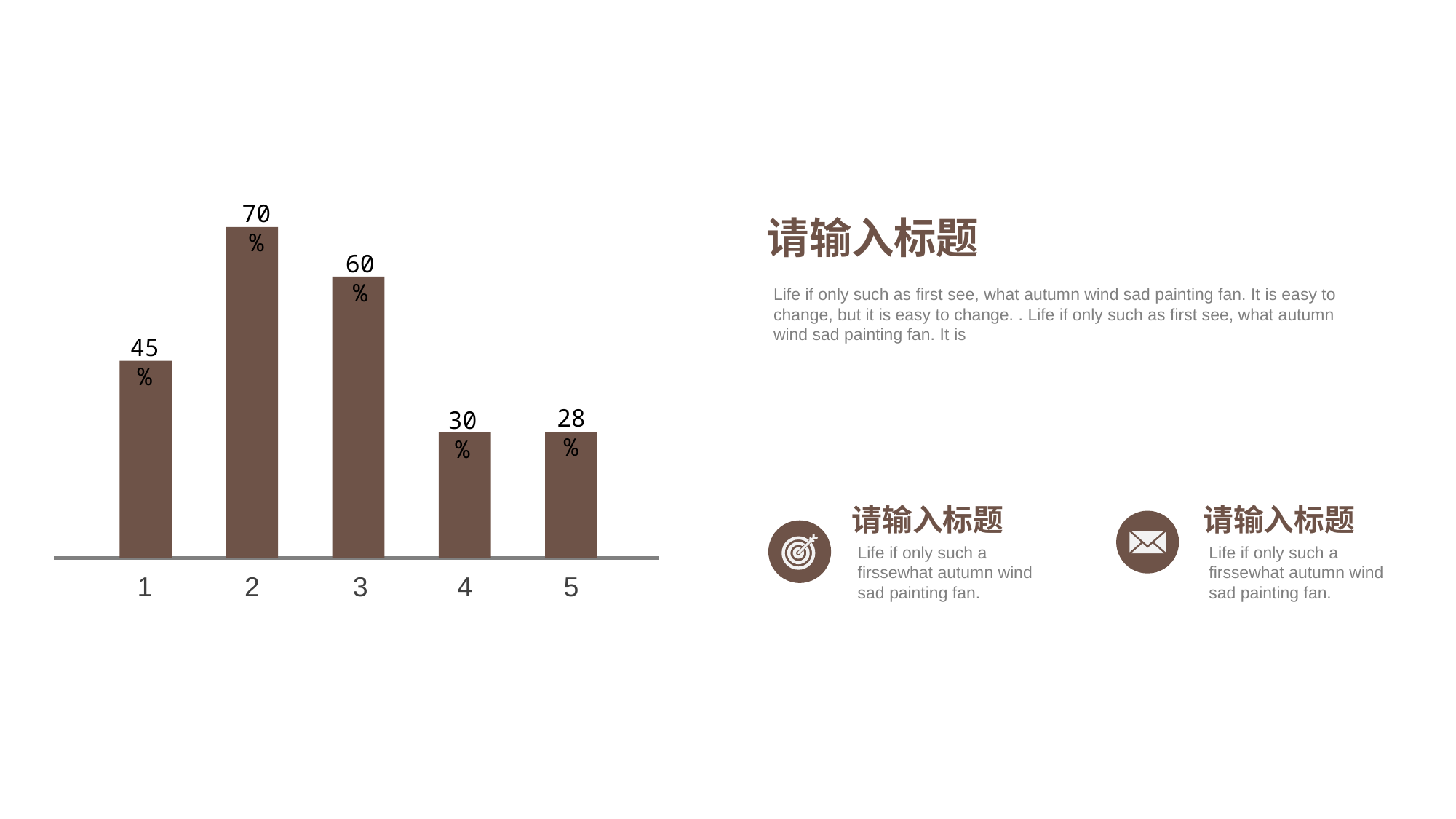

70%

60%

45%

28%
30%

1
2
3
4
5
请输入标题
Life if only such as first see, what autumn wind sad painting fan. It is easy to change, but it is easy to change. . Life if only such as first see, what autumn wind sad painting fan. It is
请输入标题
Life if only such a firssewhat autumn wind sad painting fan.
请输入标题
Life if only such a firssewhat autumn wind sad painting fan.